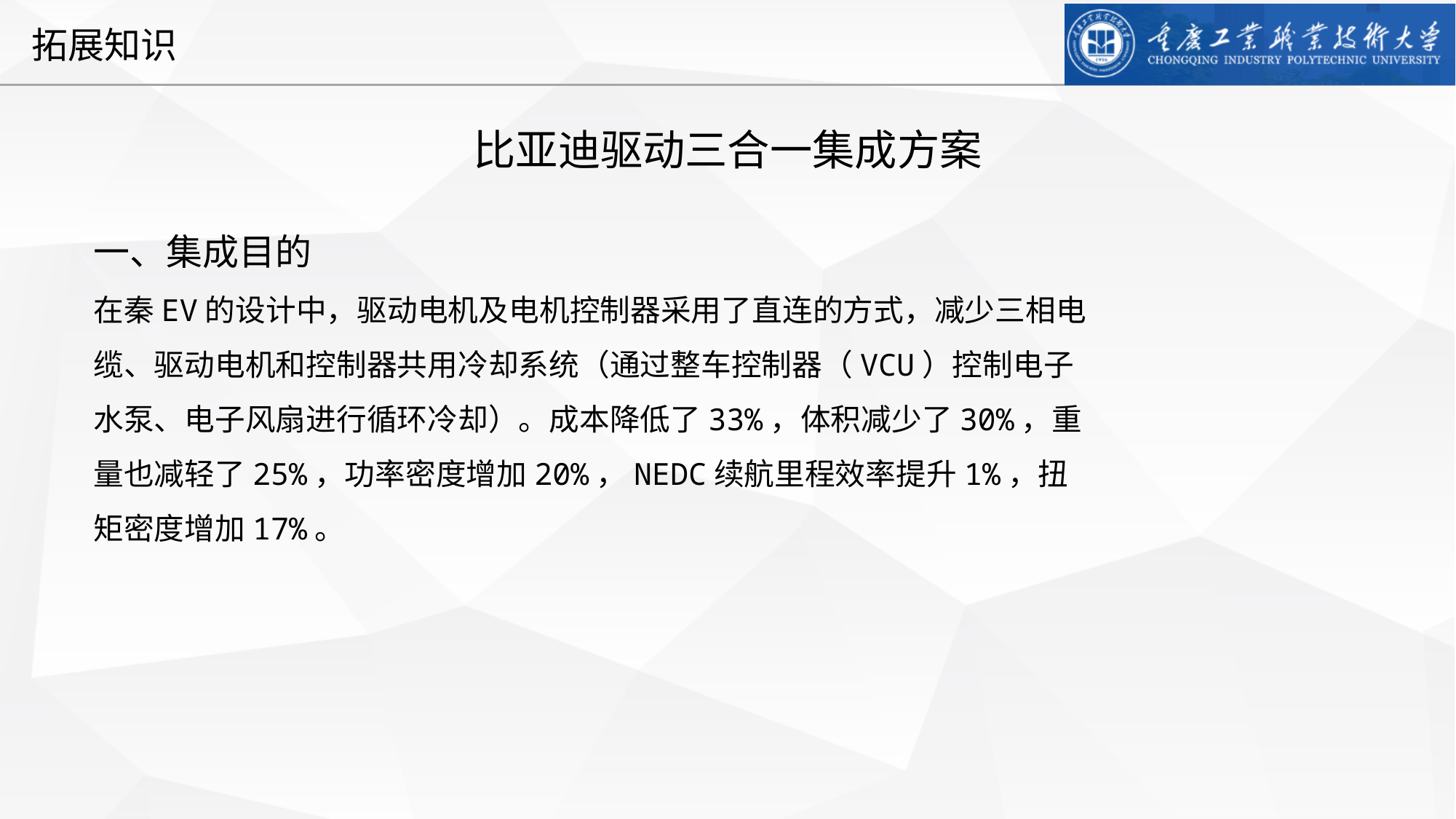

比亚迪驱动三合一集成方案
一、集成目的
在秦EV的设计中，驱动电机及电机控制器采用了直连的方式，减少三相电缆、驱动电机和控制器共用冷却系统（通过整车控制器（VCU）控制电子水泵、电子风扇进行循环冷却）。成本降低了33%，体积减少了30%，重量也减轻了25%，功率密度增加20%，NEDC续航里程效率提升1%，扭矩密度增加17%。